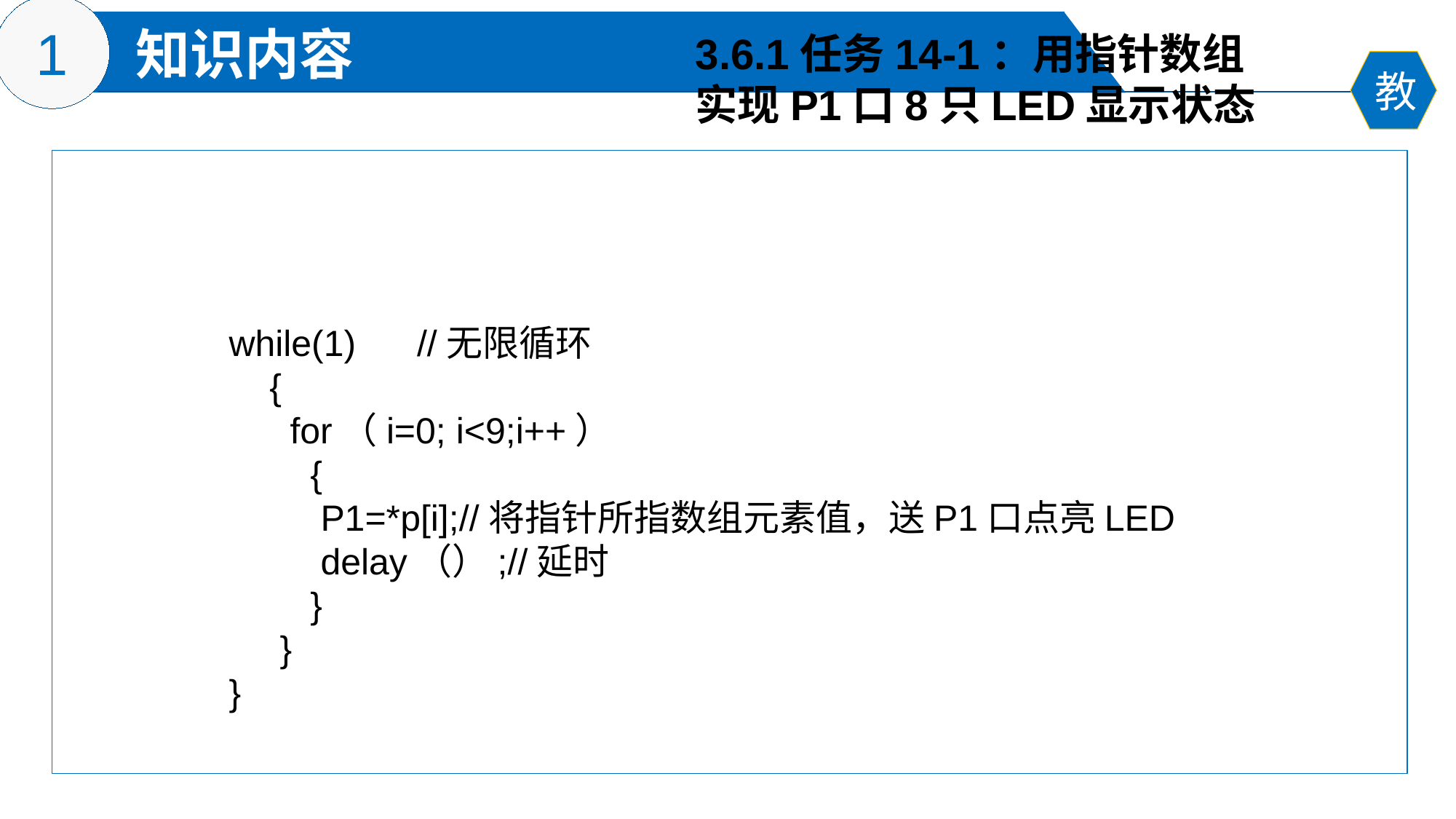

3.6.1任务14-1：用指针数组
实现P1口8只LED显示状态
while(1)      //无限循环
    {
      for（i=0; i<9;i++）
        {
         P1=*p[i];//将指针所指数组元素值，送P1口点亮LED
         delay（）;//延时
        }
     }
}